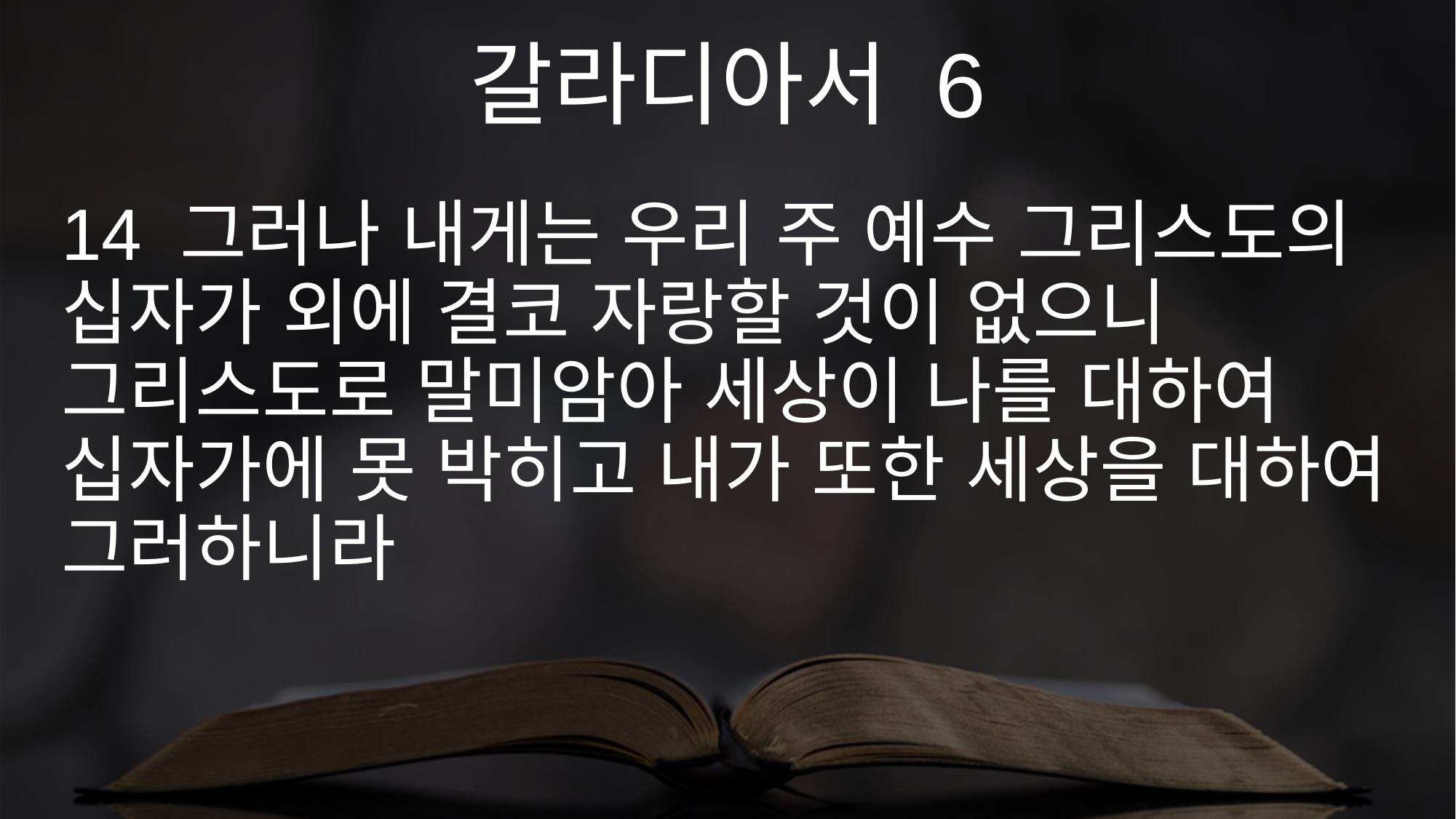

갈라디아서 6
14 그러나 내게는 우리 주 예수 그리스도의 십자가 외에 결코 자랑할 것이 없으니 그리스도로 말미암아 세상이 나를 대하여 십자가에 못 박히고 내가 또한 세상을 대하여 그러하니라